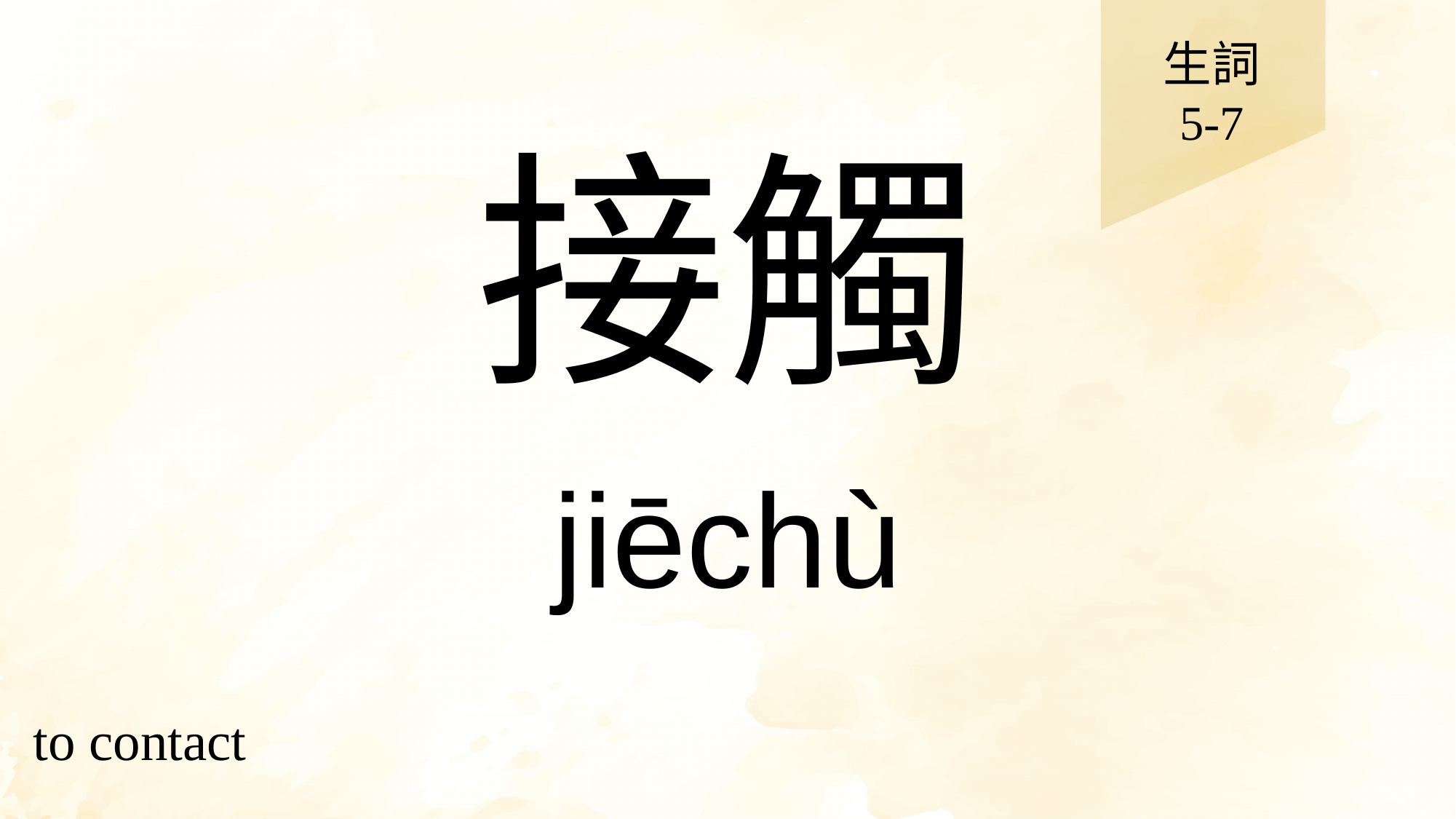

生詞
5-7
# 接觸
jiēchù
to contact